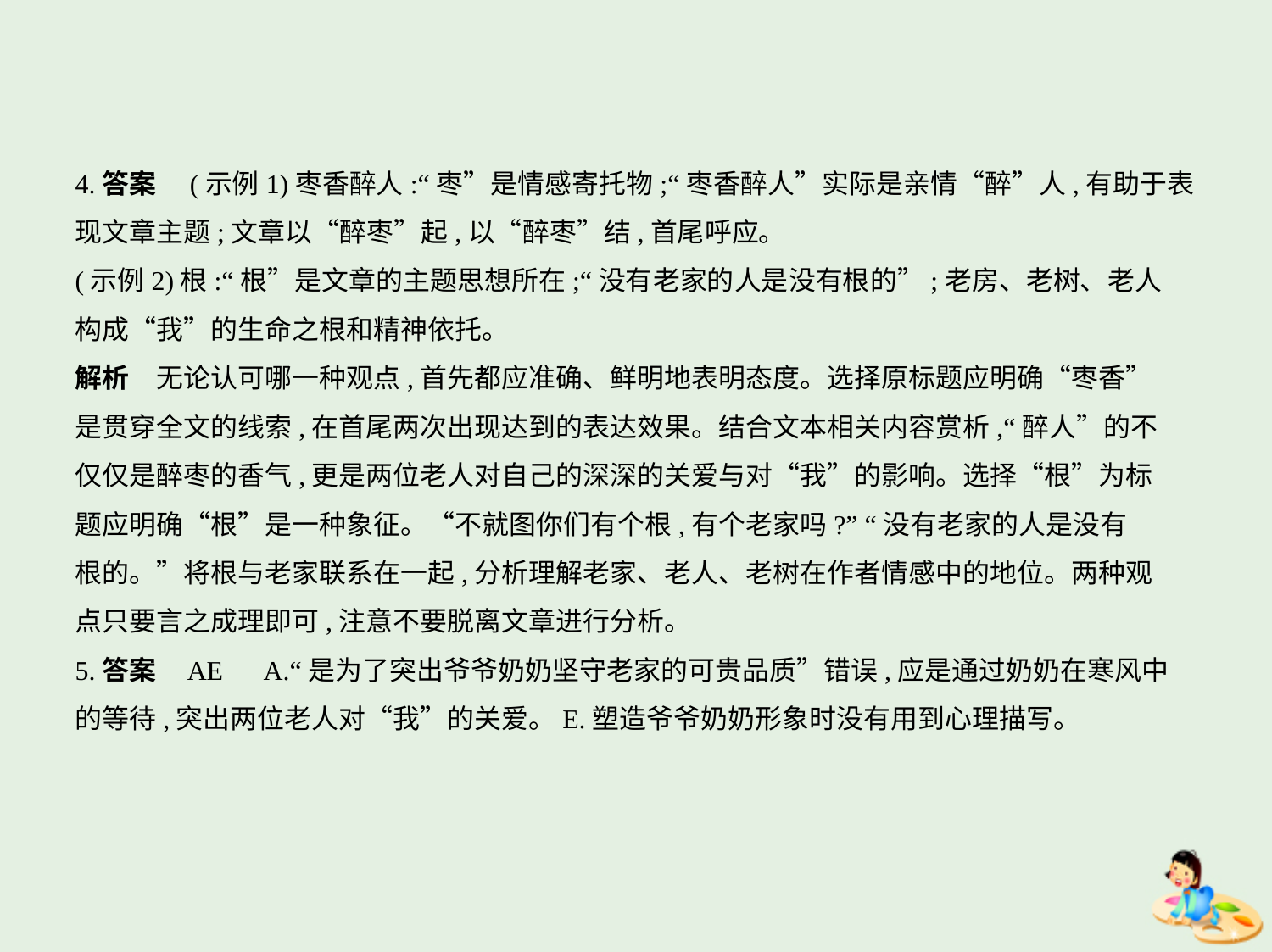

4.答案　(示例1)枣香醉人:“枣”是情感寄托物;“枣香醉人”实际是亲情“醉”人,有助于表
现文章主题;文章以“醉枣”起,以“醉枣”结,首尾呼应。
(示例2)根:“根”是文章的主题思想所在;“没有老家的人是没有根的”;老房、老树、老人
构成“我”的生命之根和精神依托。
解析　无论认可哪一种观点,首先都应准确、鲜明地表明态度。选择原标题应明确“枣香”
是贯穿全文的线索,在首尾两次出现达到的表达效果。结合文本相关内容赏析,“醉人”的不
仅仅是醉枣的香气,更是两位老人对自己的深深的关爱与对“我”的影响。选择“根”为标
题应明确“根”是一种象征。“不就图你们有个根,有个老家吗?” “没有老家的人是没有
根的。”将根与老家联系在一起,分析理解老家、老人、老树在作者情感中的地位。两种观
点只要言之成理即可,注意不要脱离文章进行分析。
5.答案    AE　A.“是为了突出爷爷奶奶坚守老家的可贵品质”错误,应是通过奶奶在寒风中
的等待,突出两位老人对“我”的关爱。E.塑造爷爷奶奶形象时没有用到心理描写。